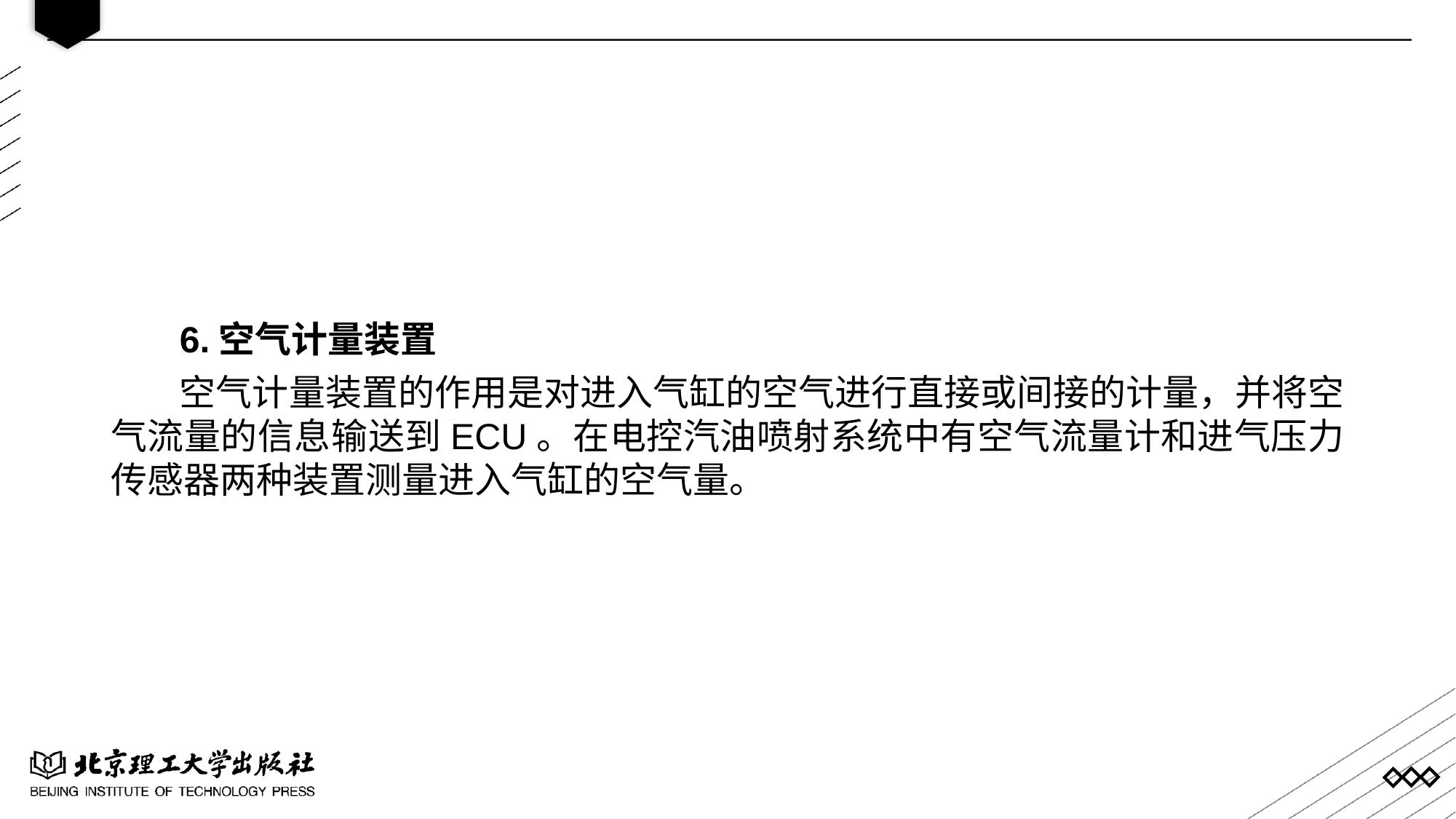

6.空气计量装置
空气计量装置的作用是对进入气缸的空气进行直接或间接的计量，并将空气流量的信息输送到ECU。在电控汽油喷射系统中有空气流量计和进气压力传感器两种装置测量进入气缸的空气量。